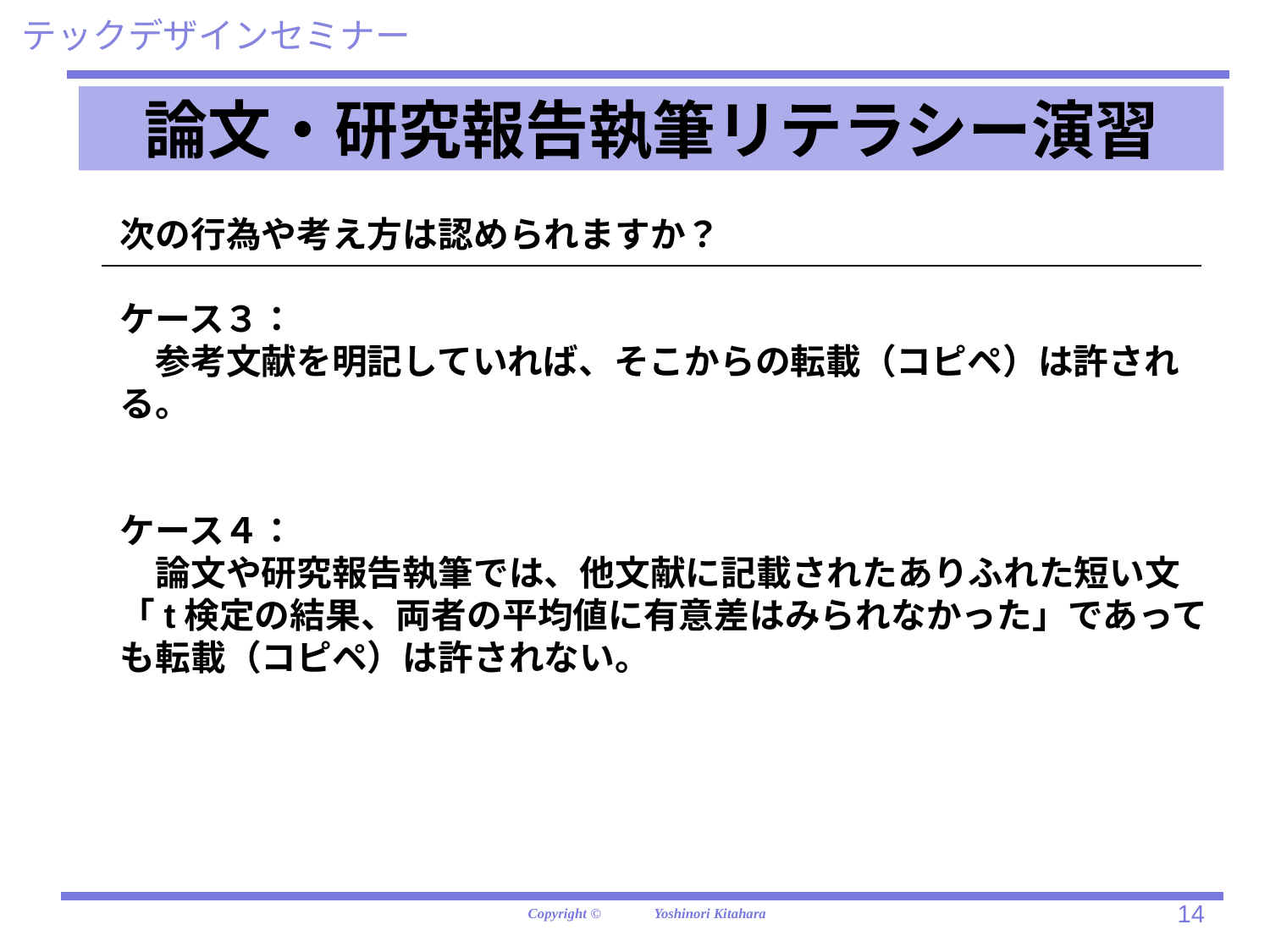

論文・研究報告執筆リテラシー演習
次の行為や考え方は認められますか？

ケース３：
　参考文献を明記していれば、そこからの転載（コピペ）は許される。

ケース４：
　論文や研究報告執筆では、他文献に記載されたありふれた短い文「t検定の結果、両者の平均値に有意差はみられなかった」であっても転載（コピペ）は許されない。